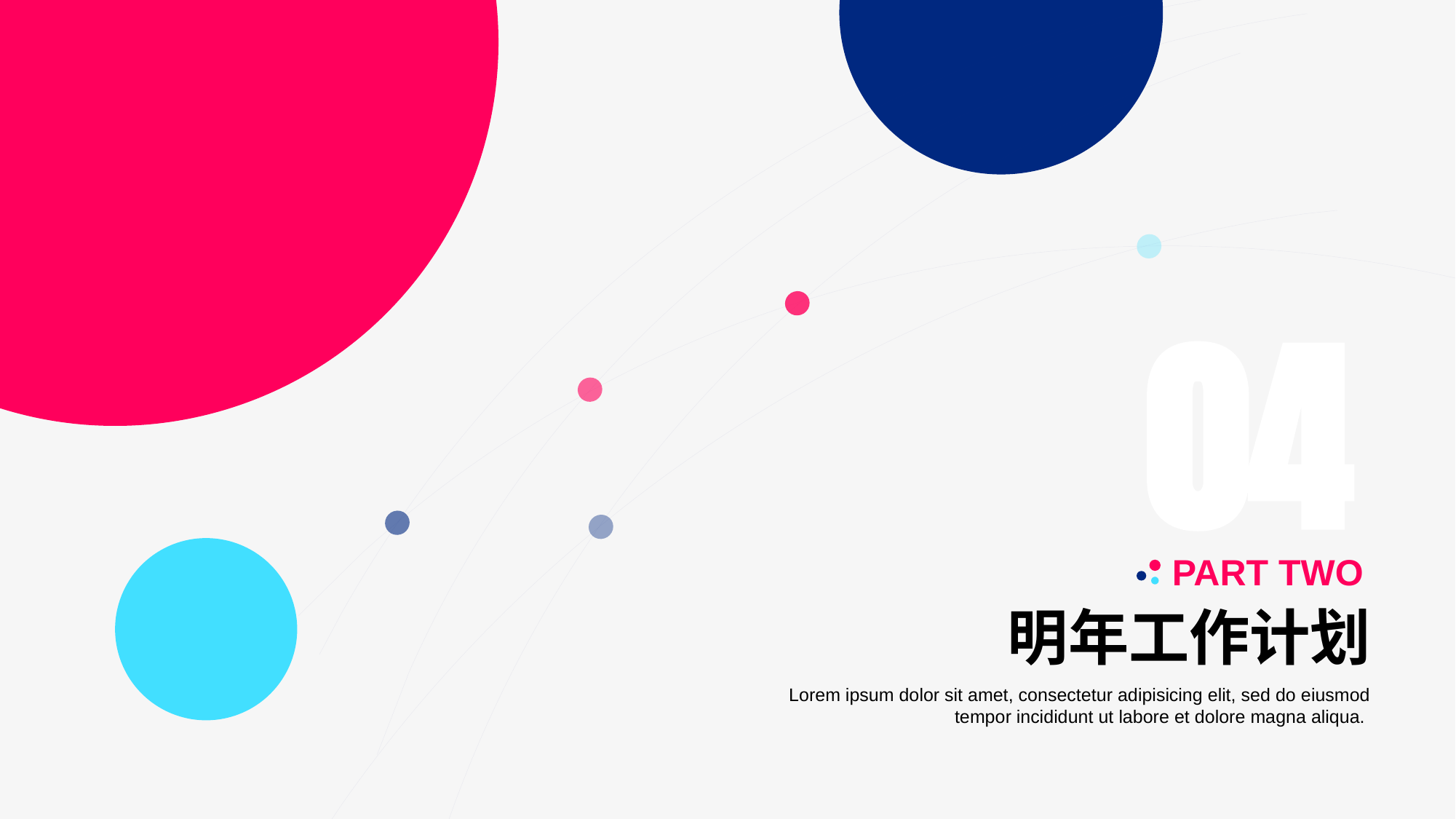

04
PART TWO

明年工作计划
Lorem ipsum dolor sit amet, consectetur adipisicing elit, sed do eiusmod tempor incididunt ut labore et dolore magna aliqua.